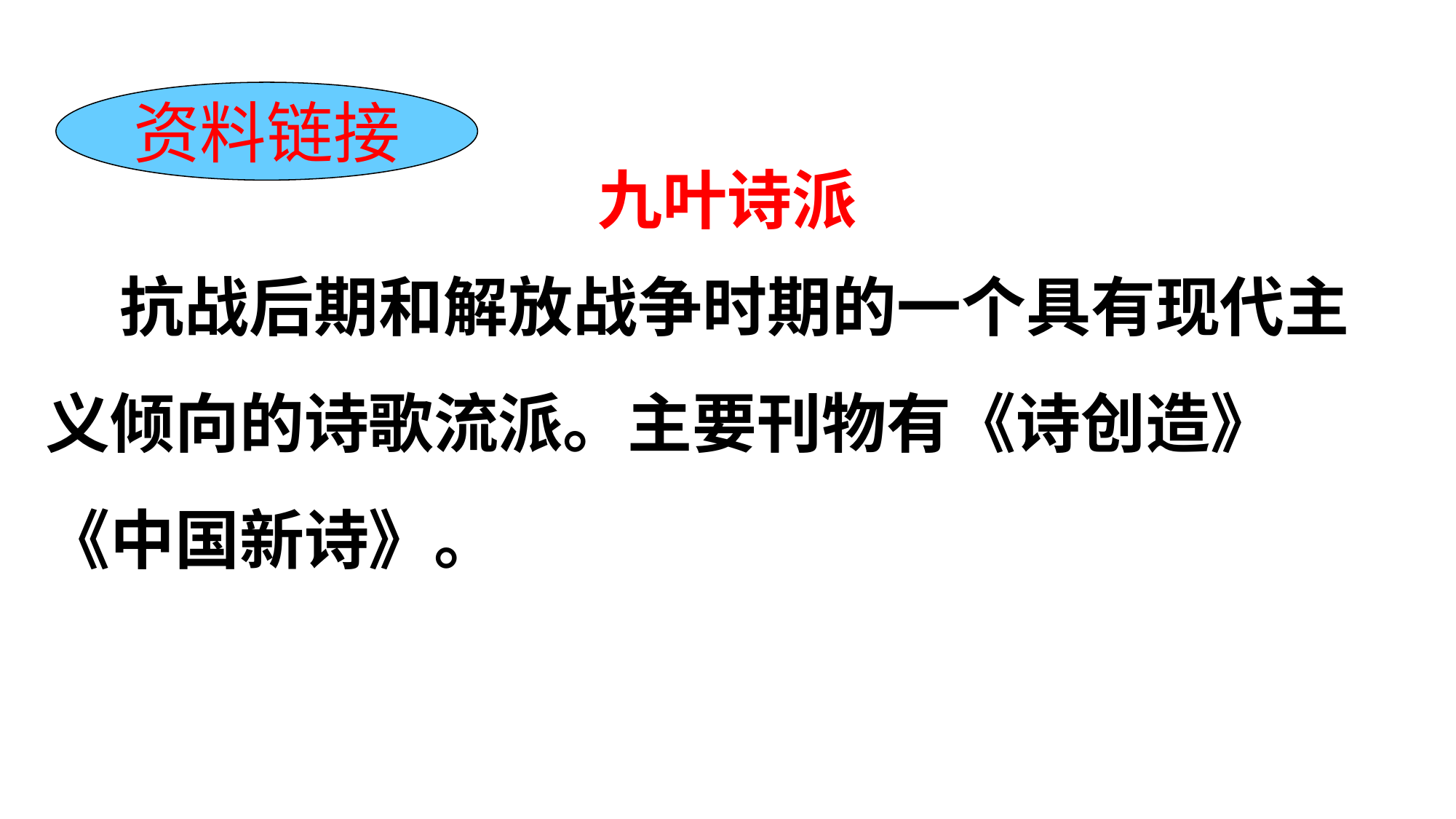

资料链接
九叶诗派
    抗战后期和解放战争时期的一个具有现代主义倾向的诗歌流派。主要刊物有《诗创造》《中国新诗》。